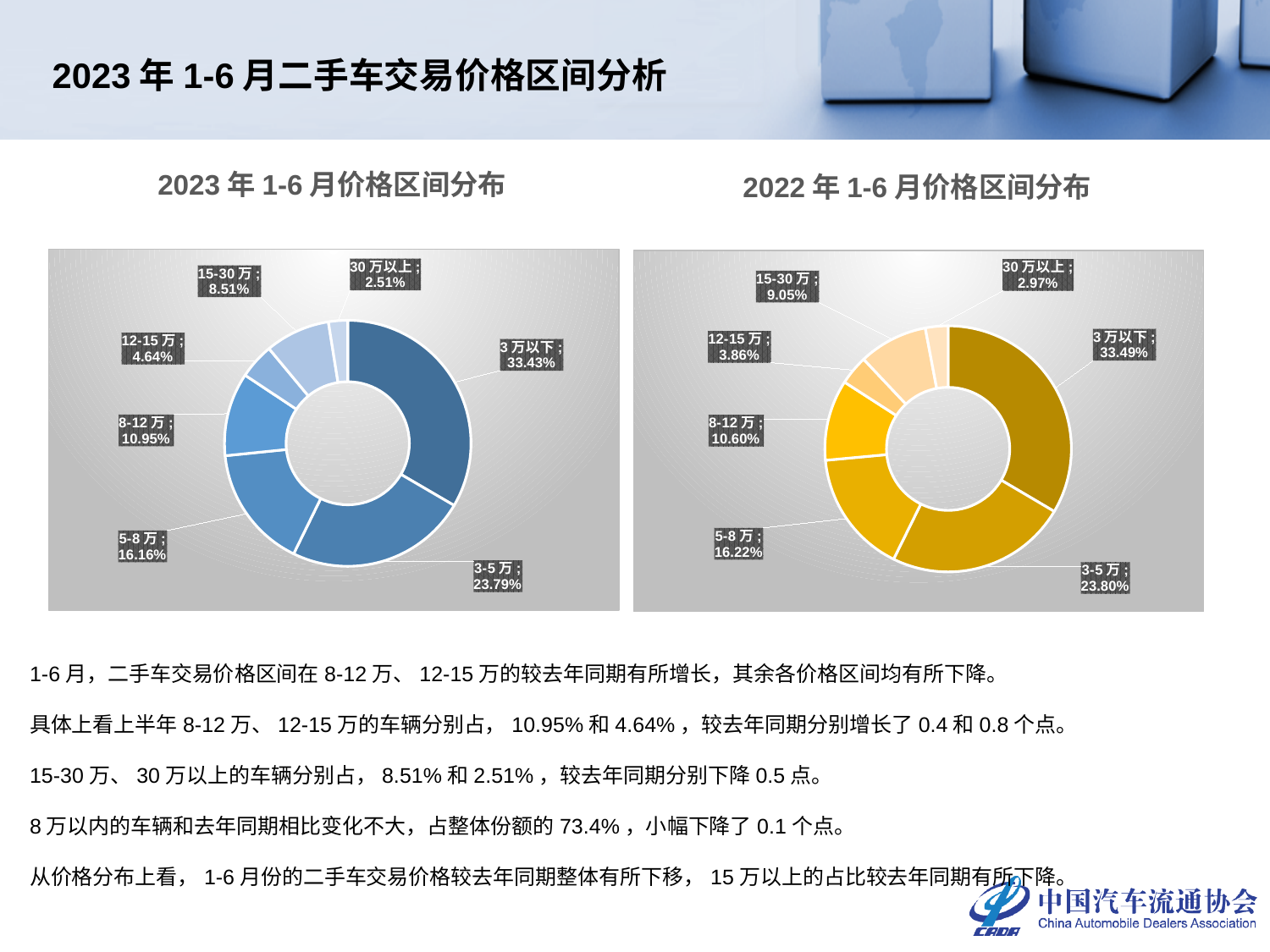

2023年1-6月二手车交易价格区间分析
2023年1-6月价格区间分布
2022年1-6月价格区间分布

### Chart

| Category | 2023年累计 |
|---|---|
| 3万以下 | 0.3343137472105952 |
| 3-5万 | 0.23790366631499094 |
| 5-8万 | 0.16161626193399242 |
| 8-12万 | 0.10953031044996413 |
| 12-15万 | 0.046350148322613714 |
| 15-30万 | 0.08514856326075979 |
| 30万以上 | 0.02513730250708381 |

### Chart

| Category | 2022年累计 |
|---|---|
| 3万以下 | 0.334922979190017 |
| 3-5万 | 0.23804063267527445 |
| 5-8万 | 0.16215601620127781 |
| 8-12万 | 0.10602611464710429 |
| 12-15万 | 0.03864433663374349 |
| 15-30万 | 0.0905272698580972 |
| 30万以上 | 0.02968265079448574 |
1-6月，二手车交易价格区间在8-12万、12-15万的较去年同期有所增长，其余各价格区间均有所下降。
具体上看上半年8-12万、12-15万的车辆分别占，10.95%和4.64%，较去年同期分别增长了0.4和0.8个点。
15-30万、30万以上的车辆分别占，8.51%和2.51%，较去年同期分别下降0.5点。
8万以内的车辆和去年同期相比变化不大，占整体份额的73.4%，小幅下降了0.1个点。
从价格分布上看，1-6月份的二手车交易价格较去年同期整体有所下移，15万以上的占比较去年同期有所下降。